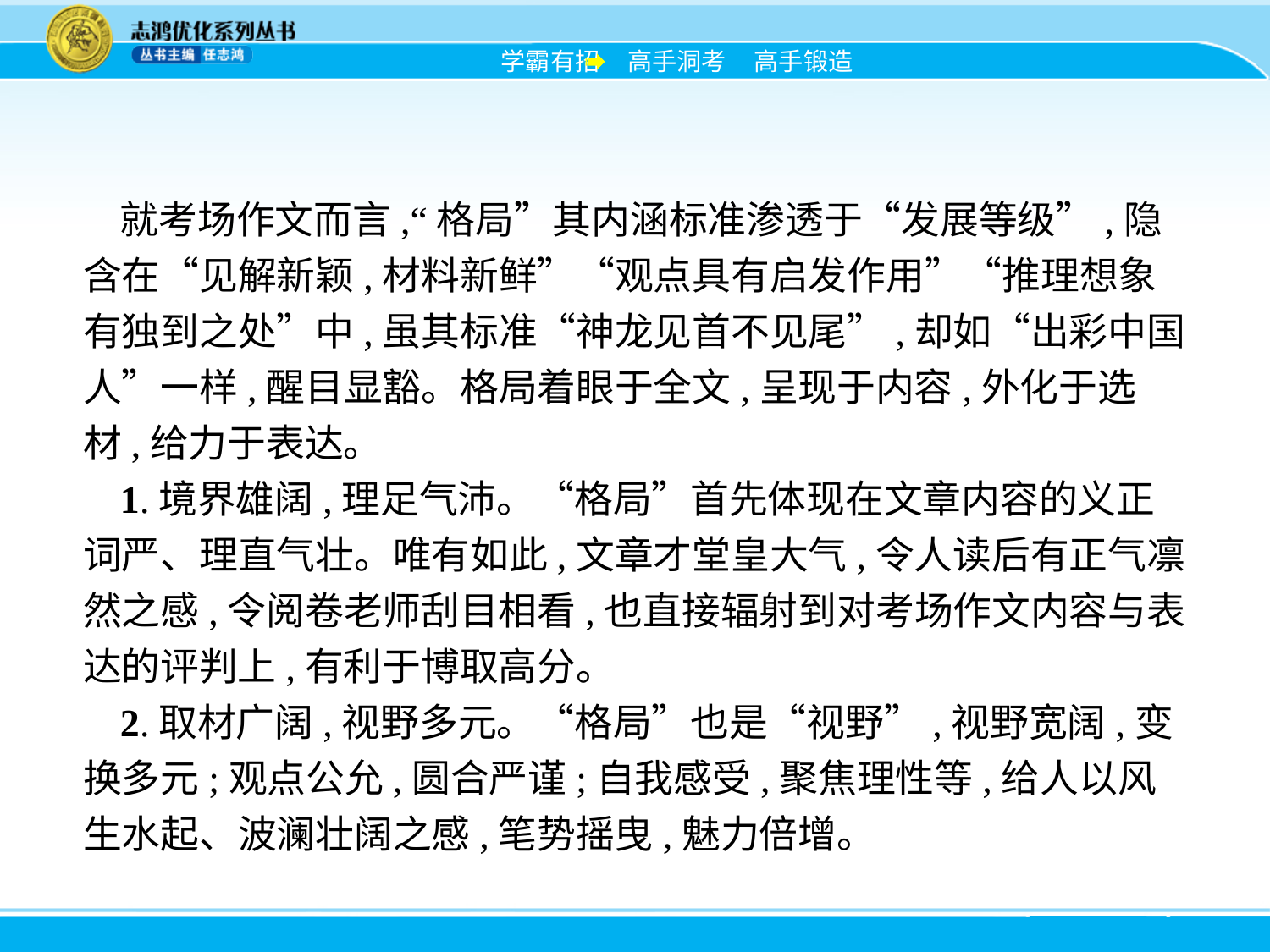

就考场作文而言,“格局”其内涵标准渗透于“发展等级”,隐含在“见解新颖,材料新鲜”“观点具有启发作用”“推理想象有独到之处”中,虽其标准“神龙见首不见尾”,却如“出彩中国人”一样,醒目显豁。格局着眼于全文,呈现于内容,外化于选材,给力于表达。
1.境界雄阔,理足气沛。“格局”首先体现在文章内容的义正词严、理直气壮。唯有如此,文章才堂皇大气,令人读后有正气凛然之感,令阅卷老师刮目相看,也直接辐射到对考场作文内容与表达的评判上,有利于博取高分。
2.取材广阔,视野多元。“格局”也是“视野”,视野宽阔,变换多元;观点公允,圆合严谨;自我感受,聚焦理性等,给人以风生水起、波澜壮阔之感,笔势摇曳,魅力倍增。